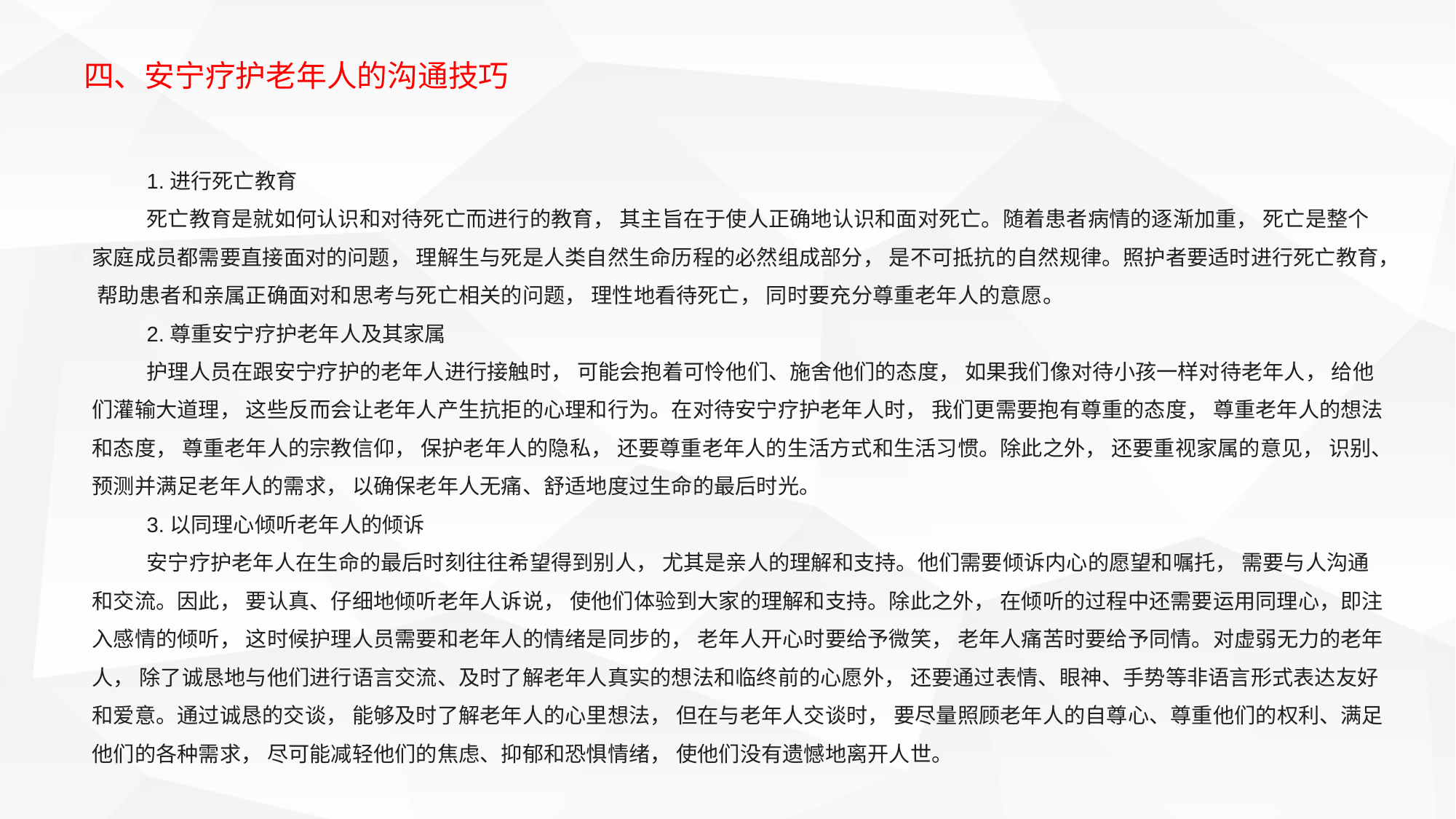

四、安宁疗护老年人的沟通技巧
1.进行死亡教育
死亡教育是就如何认识和对待死亡而进行的教育， 其主旨在于使人正确地认识和面对死亡。随着患者病情的逐渐加重， 死亡是整个家庭成员都需要直接面对的问题， 理解生与死是人类自然生命历程的必然组成部分， 是不可抵抗的自然规律。照护者要适时进行死亡教育， 帮助患者和亲属正确面对和思考与死亡相关的问题， 理性地看待死亡， 同时要充分尊重老年人的意愿。
2.尊重安宁疗护老年人及其家属
护理人员在跟安宁疗护的老年人进行接触时， 可能会抱着可怜他们、施舍他们的态度， 如果我们像对待小孩一样对待老年人， 给他们灌输大道理， 这些反而会让老年人产生抗拒的心理和行为。在对待安宁疗护老年人时， 我们更需要抱有尊重的态度， 尊重老年人的想法和态度， 尊重老年人的宗教信仰， 保护老年人的隐私， 还要尊重老年人的生活方式和生活习惯。除此之外， 还要重视家属的意见， 识别、预测并满足老年人的需求， 以确保老年人无痛、舒适地度过生命的最后时光。
3.以同理心倾听老年人的倾诉
安宁疗护老年人在生命的最后时刻往往希望得到别人， 尤其是亲人的理解和支持。他们需要倾诉内心的愿望和嘱托， 需要与人沟通和交流。因此， 要认真、仔细地倾听老年人诉说， 使他们体验到大家的理解和支持。除此之外， 在倾听的过程中还需要运用同理心，即注入感情的倾听， 这时候护理人员需要和老年人的情绪是同步的， 老年人开心时要给予微笑， 老年人痛苦时要给予同情。对虚弱无力的老年人， 除了诚恳地与他们进行语言交流、及时了解老年人真实的想法和临终前的心愿外， 还要通过表情、眼神、手势等非语言形式表达友好和爱意。通过诚恳的交谈， 能够及时了解老年人的心里想法， 但在与老年人交谈时， 要尽量照顾老年人的自尊心、尊重他们的权利、满足他们的各种需求， 尽可能减轻他们的焦虑、抑郁和恐惧情绪， 使他们没有遗憾地离开人世。